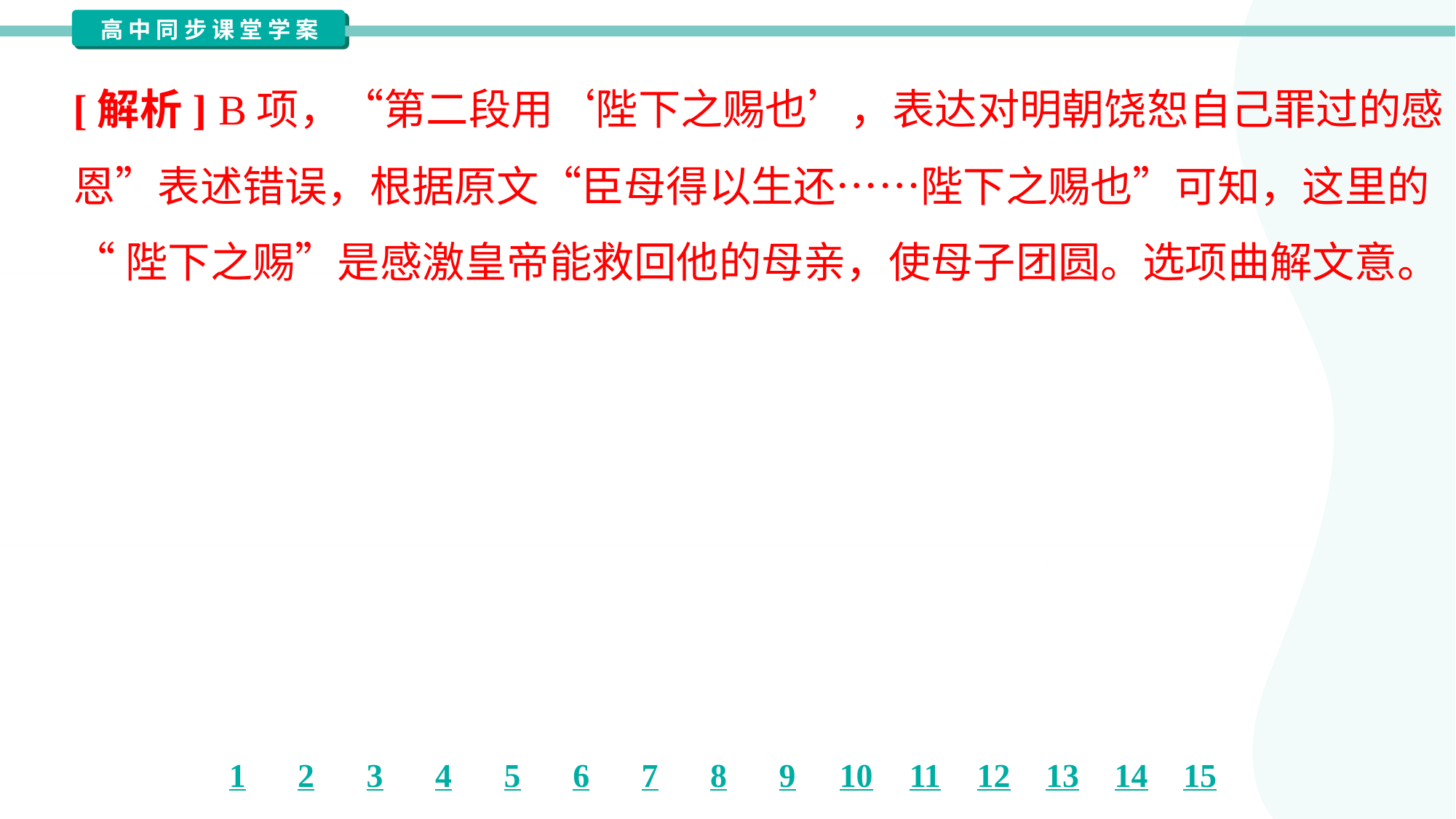

[解析] B项，“第二段用‘陛下之赐也’，表达对明朝饶恕自己罪过的感
恩”表述错误，根据原文“臣母得以生还……陛下之赐也”可知，这里的
“陛下之赐”是感激皇帝能救回他的母亲，使母子团圆。选项曲解文意。